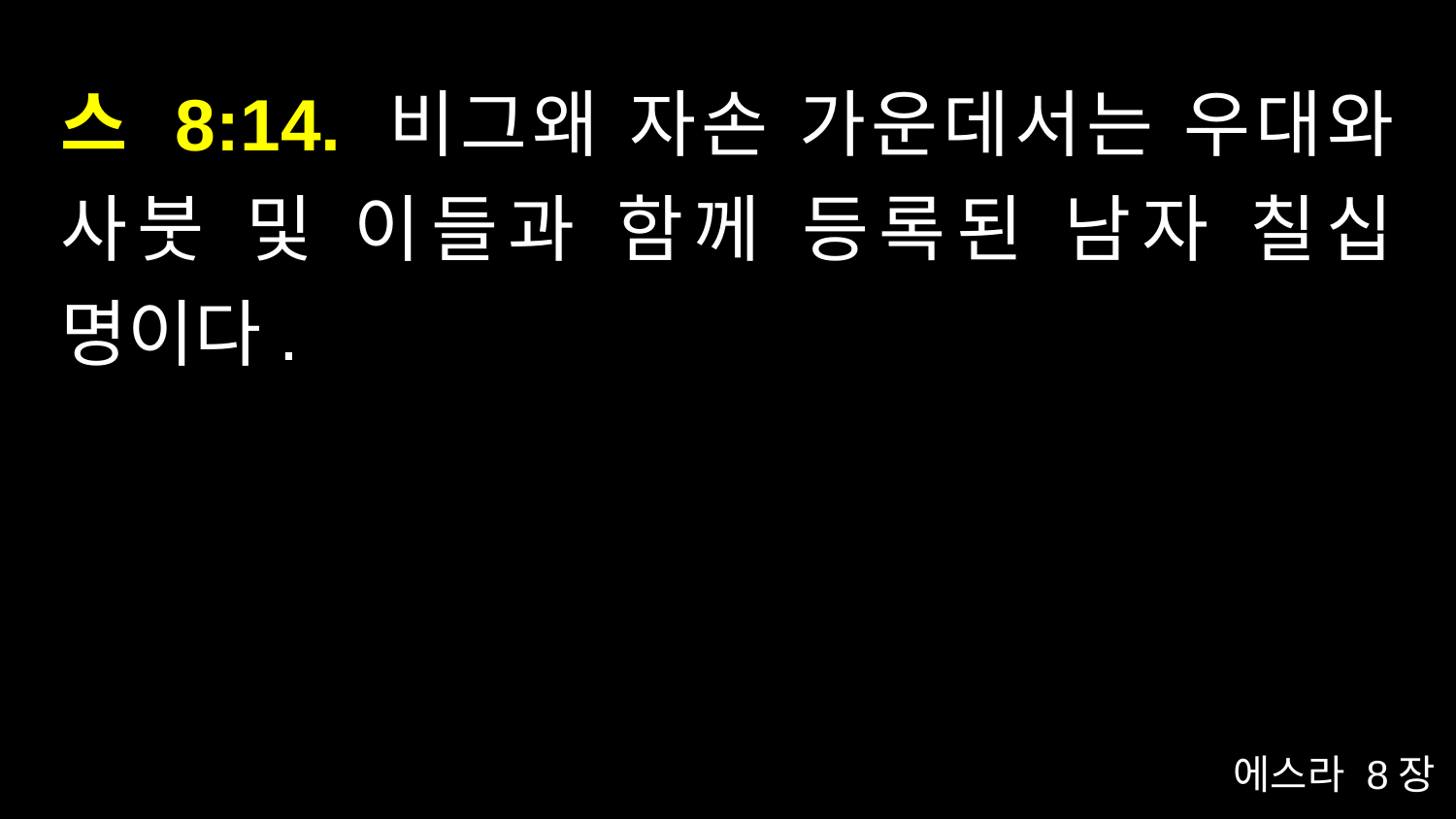

# 스 8:14. 비그왜 자손 가운데서는 우대와 사붓 및 이들과 함께 등록된 남자 칠십 명이다.
에스라 8장